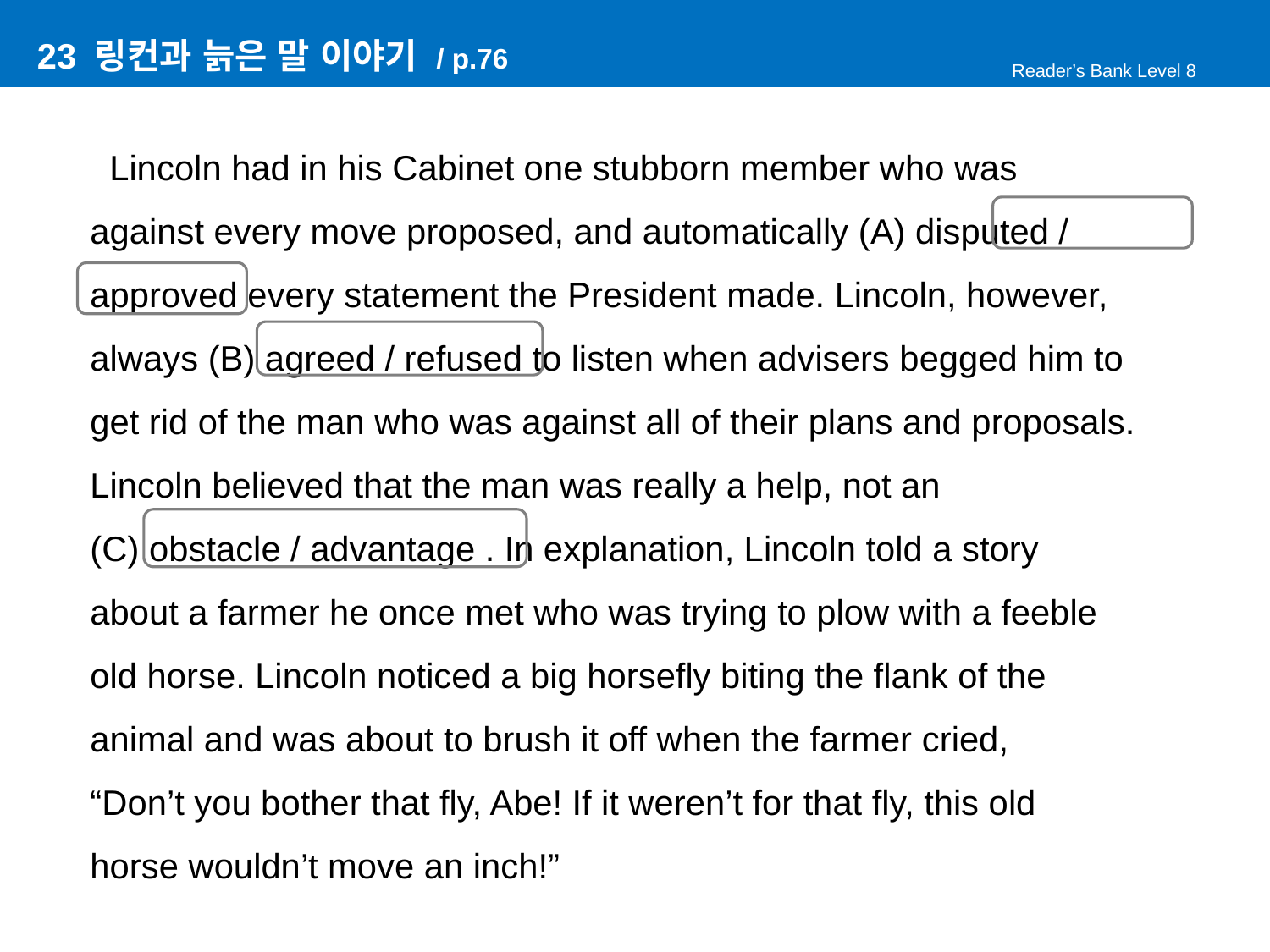

# 23 링컨과 늙은 말 이야기 / p.76
Reader’s Bank Level 8

  Lincoln had in his Cabinet one stubborn member who was
against every move proposed, and automatically (A) disputed /
approved every statement the President made. Lincoln, however,
always (B) agreed / refused to listen when advisers begged him to
get rid of the man who was against all of their plans and proposals.
Lincoln believed that the man was really a help, not an
(C) obstacle / advantage . In explanation, Lincoln told a story
about a farmer he once met who was trying to plow with a feeble
old horse. Lincoln noticed a big horsefly biting the flank of the
animal and was about to brush it off when the farmer cried,
“Don’t you bother that fly, Abe! If it weren’t for that fly, this old
horse wouldn’t move an inch!”